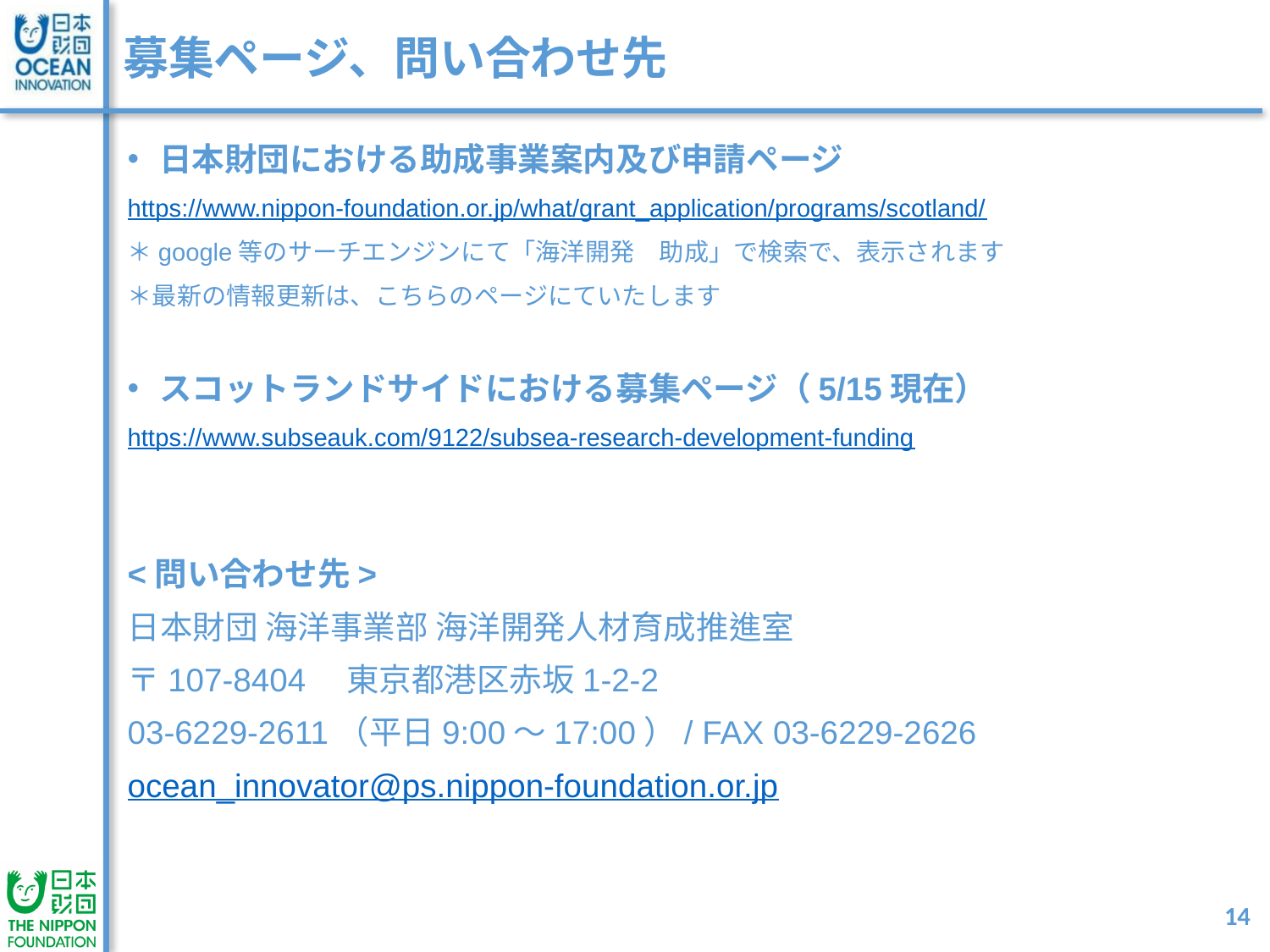

# 募集ページ、問い合わせ先
日本財団における助成事業案内及び申請ページ
https://www.nippon-foundation.or.jp/what/grant_application/programs/scotland/
＊google等のサーチエンジンにて「海洋開発　助成」で検索で、表示されます
＊最新の情報更新は、こちらのページにていたします

スコットランドサイドにおける募集ページ（5/15現在）
https://www.subseauk.com/9122/subsea-research-development-funding

<問い合わせ先>
日本財団 海洋事業部 海洋開発人材育成推進室
〒107-8404　東京都港区赤坂1-2-2
03-6229-2611（平日9:00～17:00）/ FAX 03-6229-2626
ocean_innovator@ps.nippon-foundation.or.jp